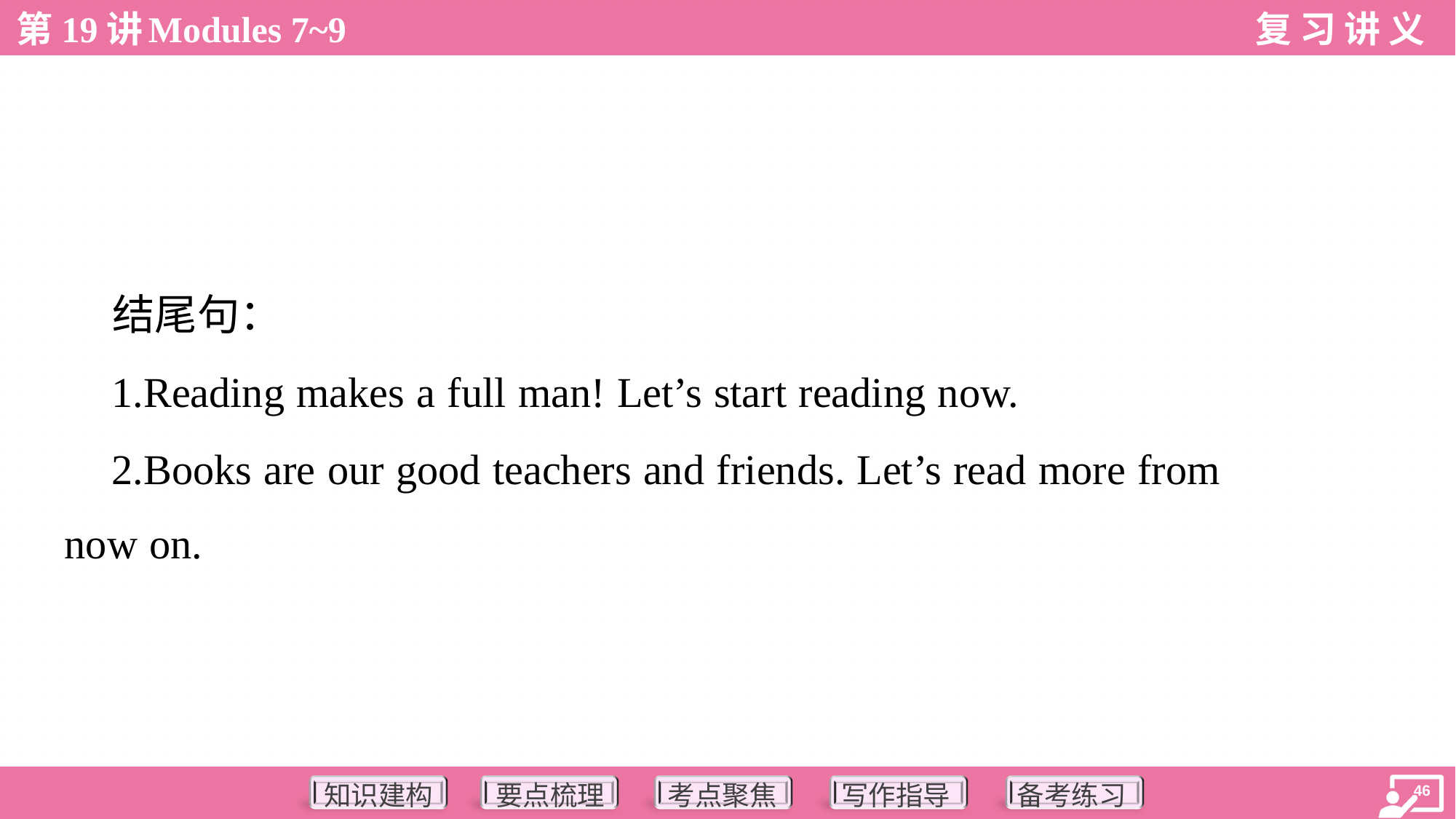

结尾句：
    1.Reading makes a full man! Let’s start reading now.
    2.Books are our good teachers and friends. Let’s read more from
now on.